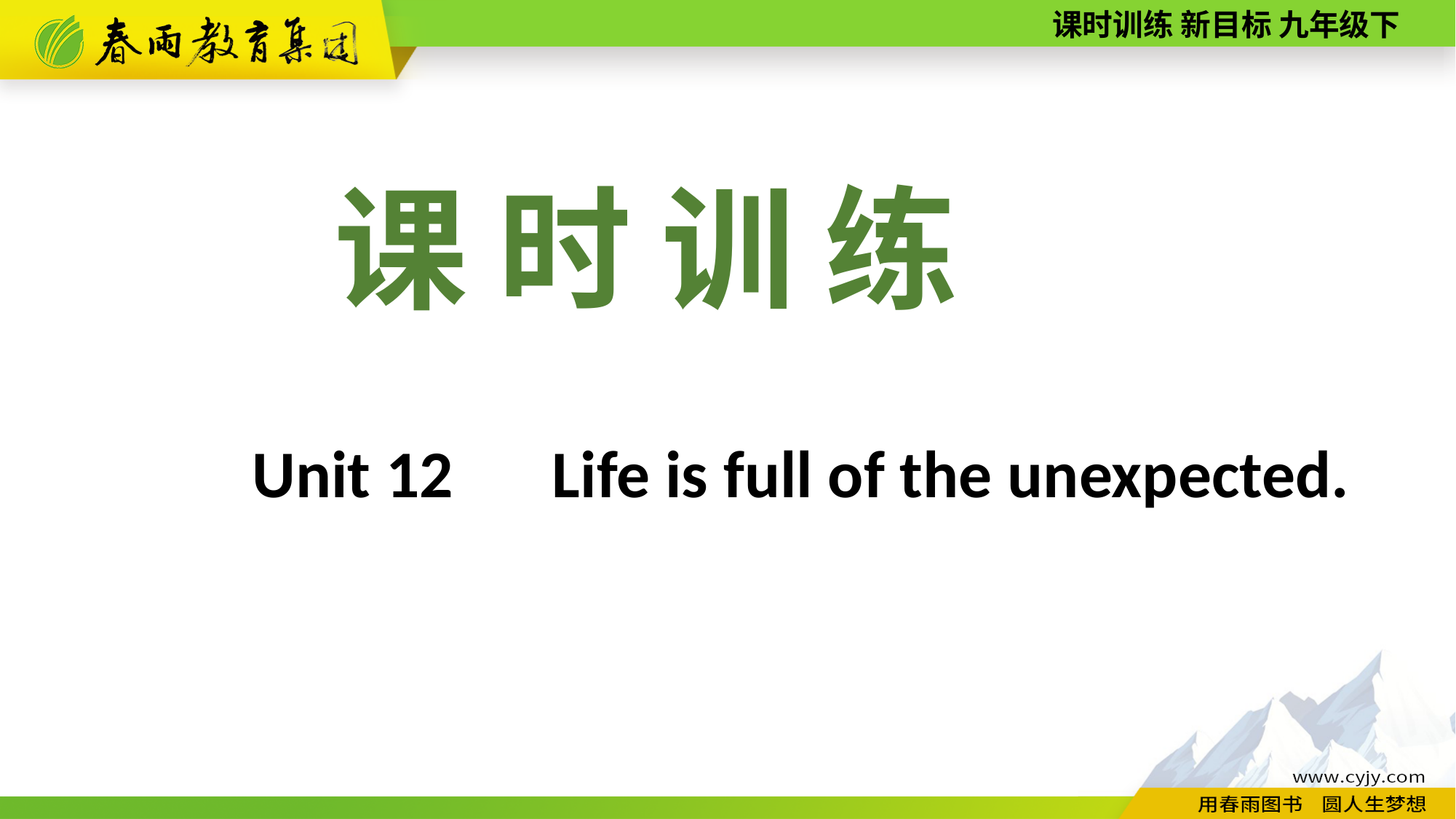

课 时 训 练
Unit 12　Life is full of the unexpected.